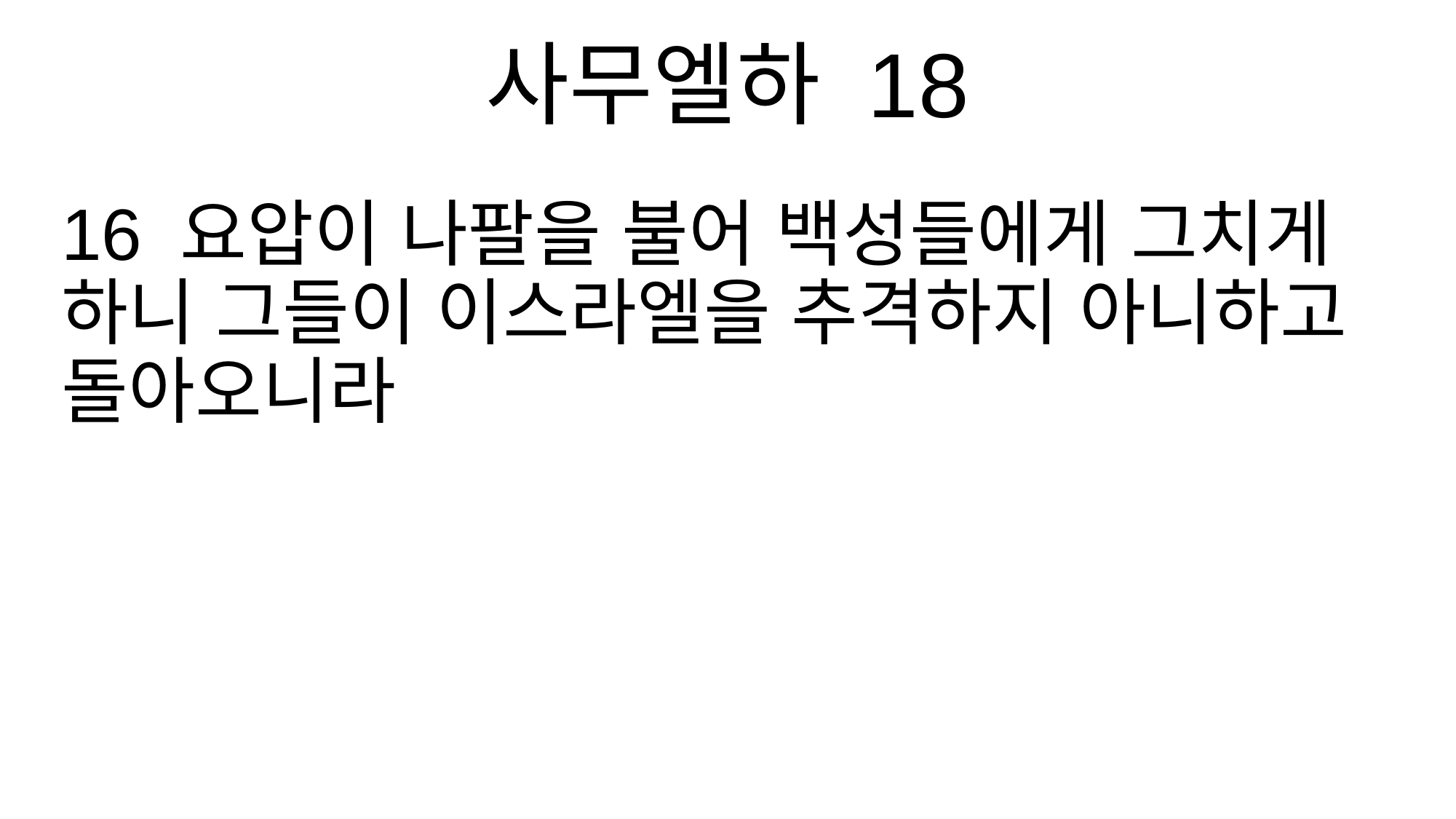

사무엘하 18
16 요압이 나팔을 불어 백성들에게 그치게 하니 그들이 이스라엘을 추격하지 아니하고 돌아오니라